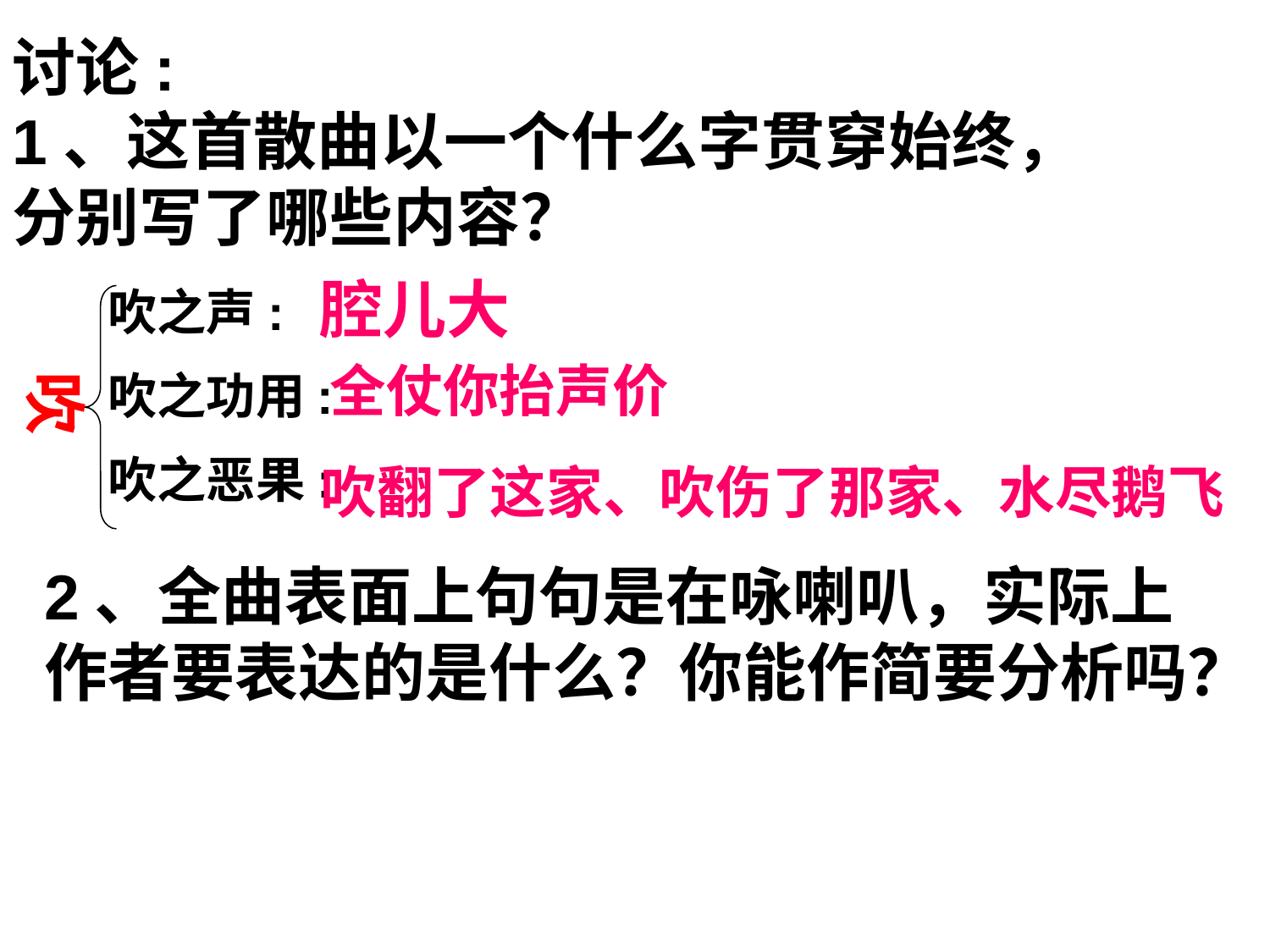

讨论:
1、这首散曲以一个什么字贯穿始终，分别写了哪些内容？
腔儿大
吹之声:
吹之功用:
吹之恶果:

全仗你抬声价

吹
吹翻了这家、吹伤了那家、水尽鹅飞
2、全曲表面上句句是在咏喇叭，实际上作者要表达的是什么？你能作简要分析吗？